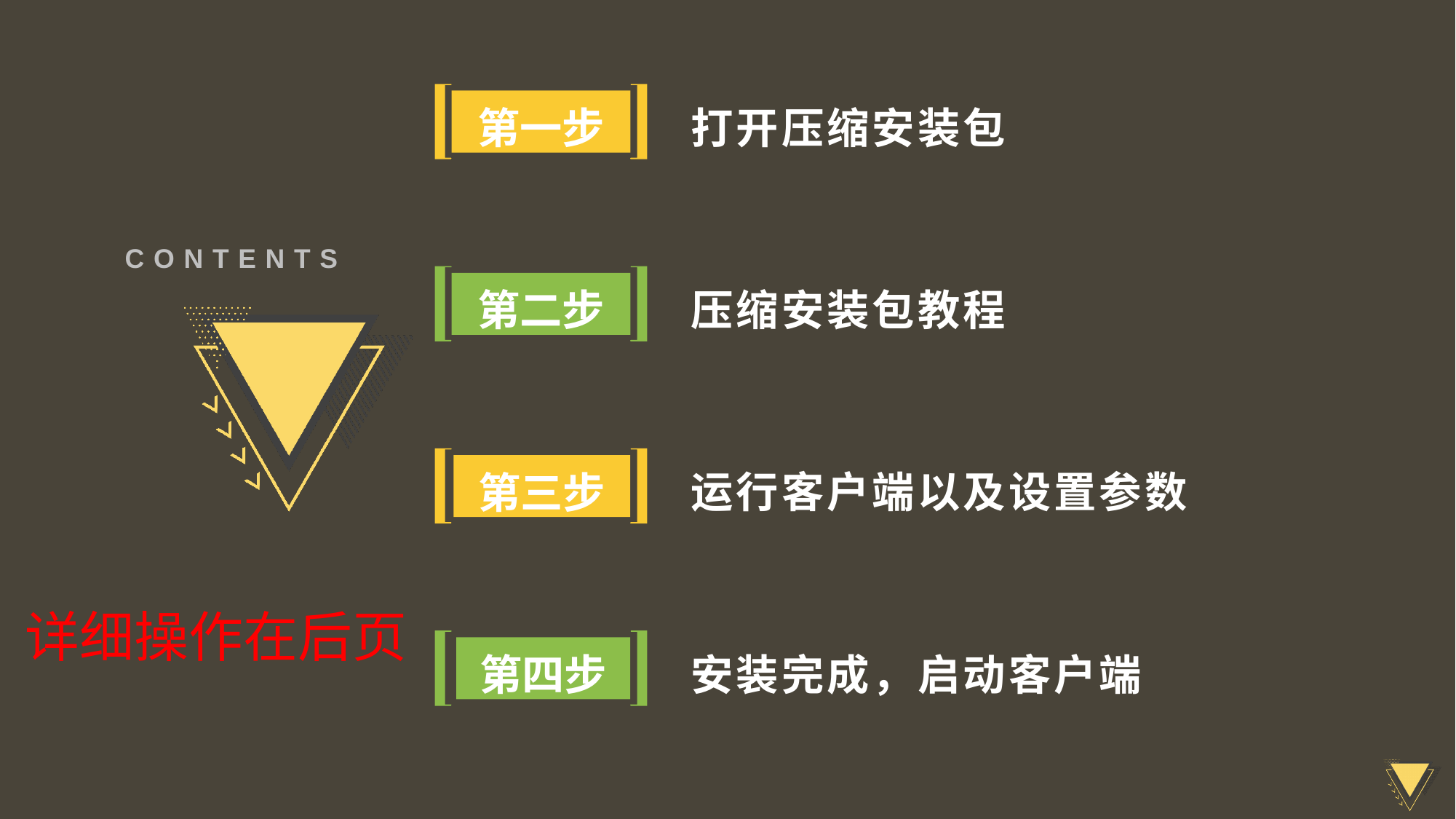

打开压缩安装包

第一步

CONTENTS
压缩安装包教程

第二步
运行客户端以及设置参数

第三步
详细操作在后页
安装完成，启动客户端

第四步